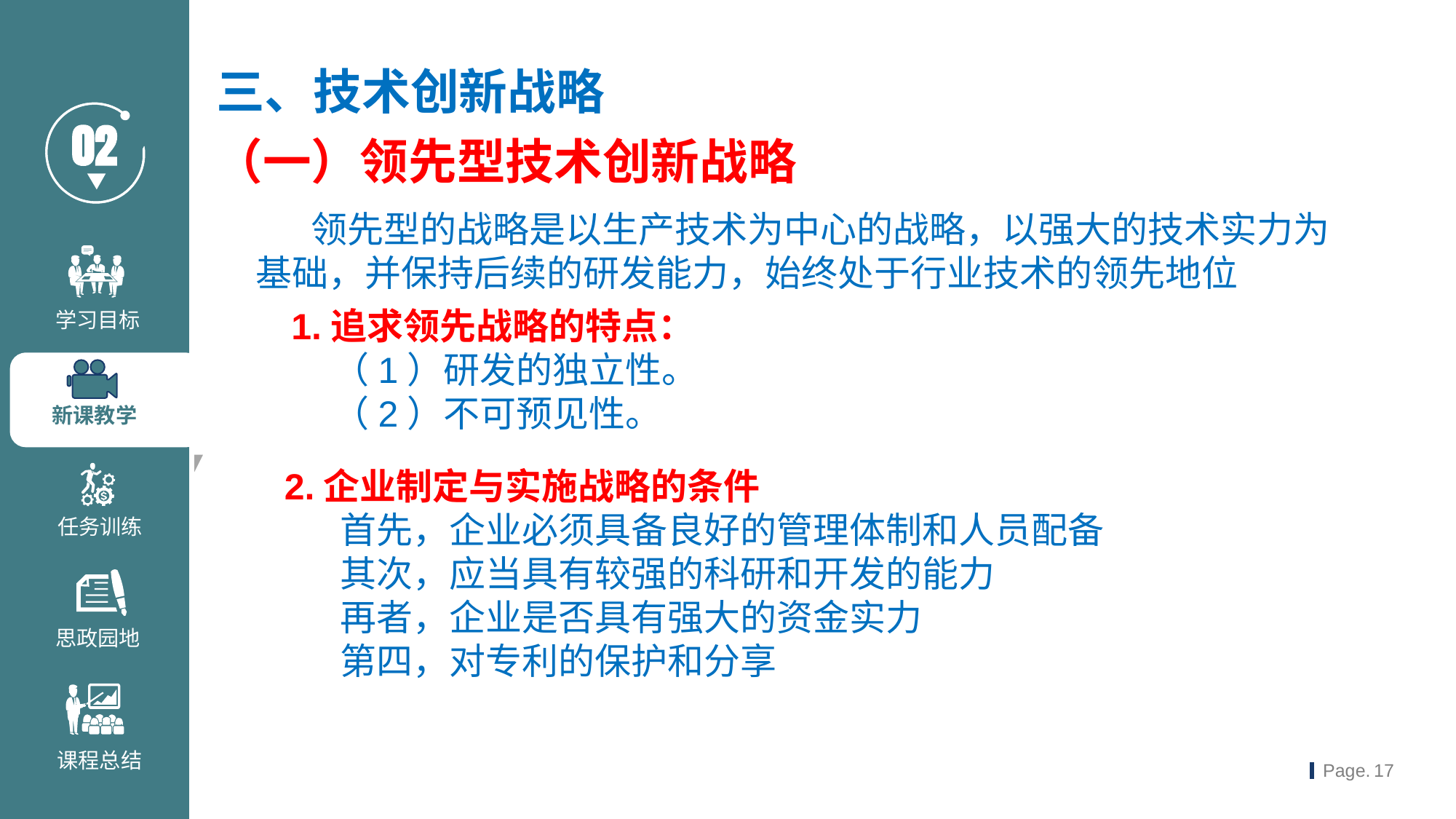

三、技术创新战略
（一）领先型技术创新战略
      领先型的战略是以生产技术为中心的战略，以强大的技术实力为基础，并保持后续的研发能力，始终处于行业技术的领先地位
1.追求领先战略的特点：
    （1）研发的独立性。
    （2）不可预见性。
 2.企业制定与实施战略的条件
       首先，企业必须具备良好的管理体制和人员配备
       其次，应当具有较强的科研和开发的能力
       再者，企业是否具有强大的资金实力
       第四，对专利的保护和分享